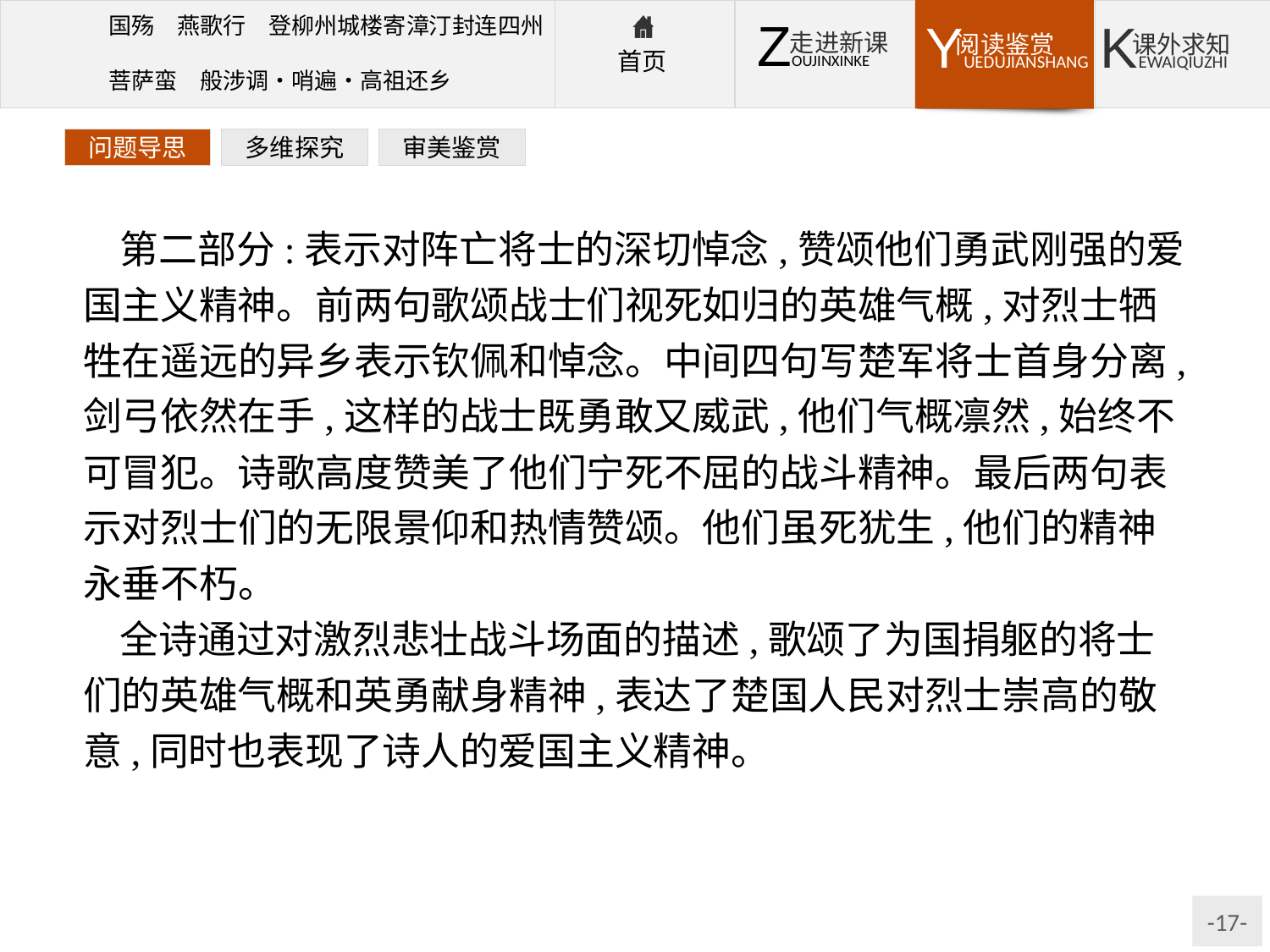

问题导思
多维探究
审美鉴赏
第二部分:表示对阵亡将士的深切悼念,赞颂他们勇武刚强的爱国主义精神。前两句歌颂战士们视死如归的英雄气概,对烈士牺牲在遥远的异乡表示钦佩和悼念。中间四句写楚军将士首身分离,剑弓依然在手,这样的战士既勇敢又威武,他们气概凛然,始终不可冒犯。诗歌高度赞美了他们宁死不屈的战斗精神。最后两句表示对烈士们的无限景仰和热情赞颂。他们虽死犹生,他们的精神永垂不朽。
全诗通过对激烈悲壮战斗场面的描述,歌颂了为国捐躯的将士们的英雄气概和英勇献身精神,表达了楚国人民对烈士崇高的敬意,同时也表现了诗人的爱国主义精神。